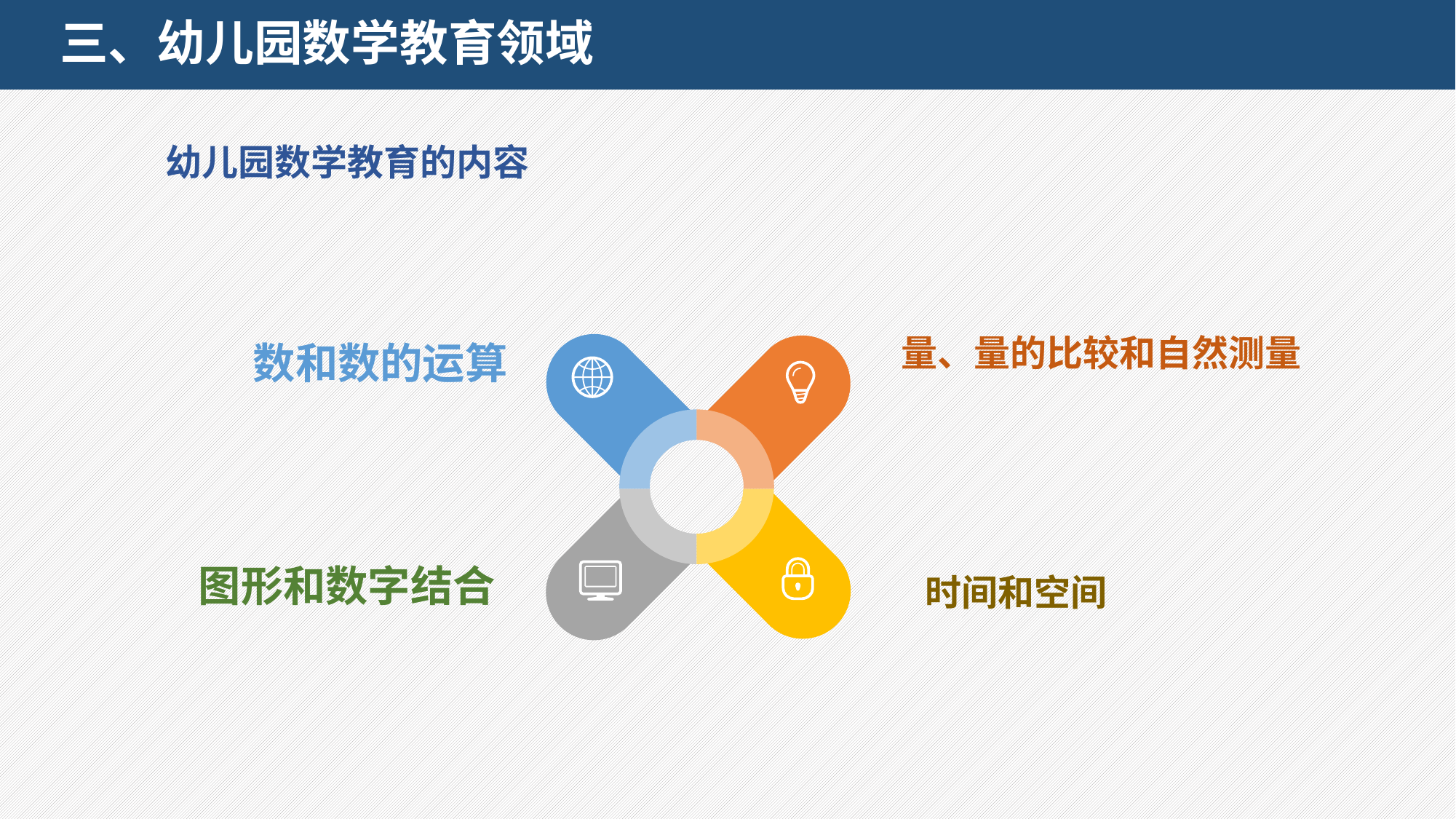

# 三、幼儿园数学教育领域
幼儿园数学教育的内容
量、量的比较和自然测量
 数和数的运算

图形和数字结合

时间和空间